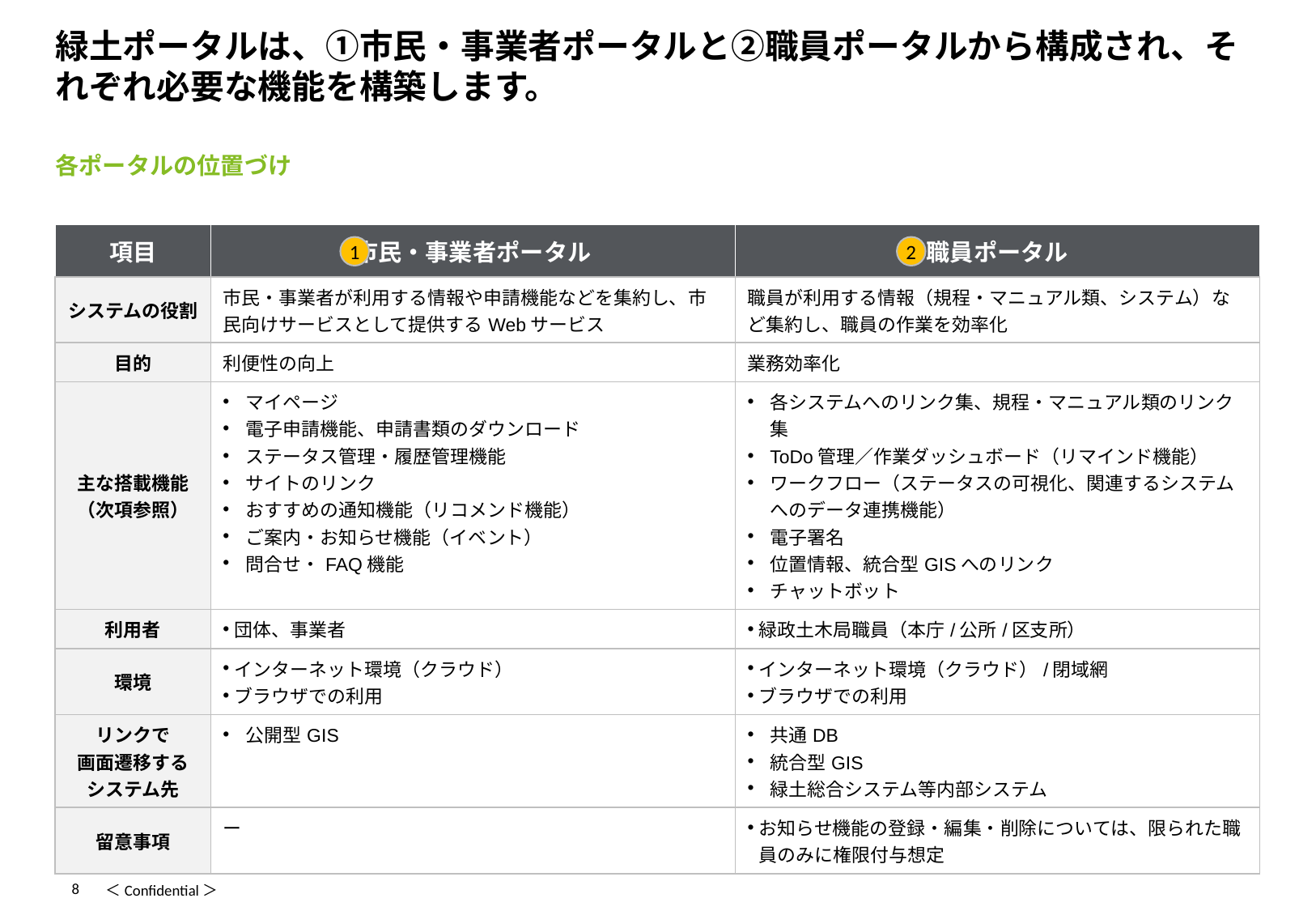

# 緑土ポータルは、①市民・事業者ポータルと②職員ポータルから構成され、それぞれ必要な機能を構築します。
各ポータルの位置づけ
| 項目 | 市民・事業者ポータル | 職員ポータル |
| --- | --- | --- |
| システムの役割 | 市民・事業者が利用する情報や申請機能などを集約し、市民向けサービスとして提供するWebサービス | 職員が利用する情報（規程・マニュアル類、システム）など集約し、職員の作業を効率化 |
| 目的 | 利便性の向上 | 業務効率化 |
| 主な搭載機能 （次項参照） | マイページ 電子申請機能、申請書類のダウンロード ステータス管理・履歴管理機能 サイトのリンク おすすめの通知機能（リコメンド機能） ご案内・お知らせ機能（イベント） 問合せ・FAQ機能 | 各システムへのリンク集、規程・マニュアル類のリンク集 ToDo管理／作業ダッシュボード（リマインド機能） ワークフロー（ステータスの可視化、関連するシステムへのデータ連携機能） 電子署名 位置情報、統合型GISへのリンク チャットボット |
| 利用者 | 団体、事業者 | 緑政土木局職員（本庁/公所/区支所） |
| 環境 | インターネット環境（クラウド） ブラウザでの利用 | インターネット環境（クラウド）/閉域網 ブラウザでの利用 |
| リンクで 画面遷移する システム先 | 公開型GIS | 共通DB 統合型GIS 緑土総合システム等内部システム |
| 留意事項 | ー | お知らせ機能の登録・編集・削除については、限られた職員のみに権限付与想定 |
1
2
8
＜Confidential＞